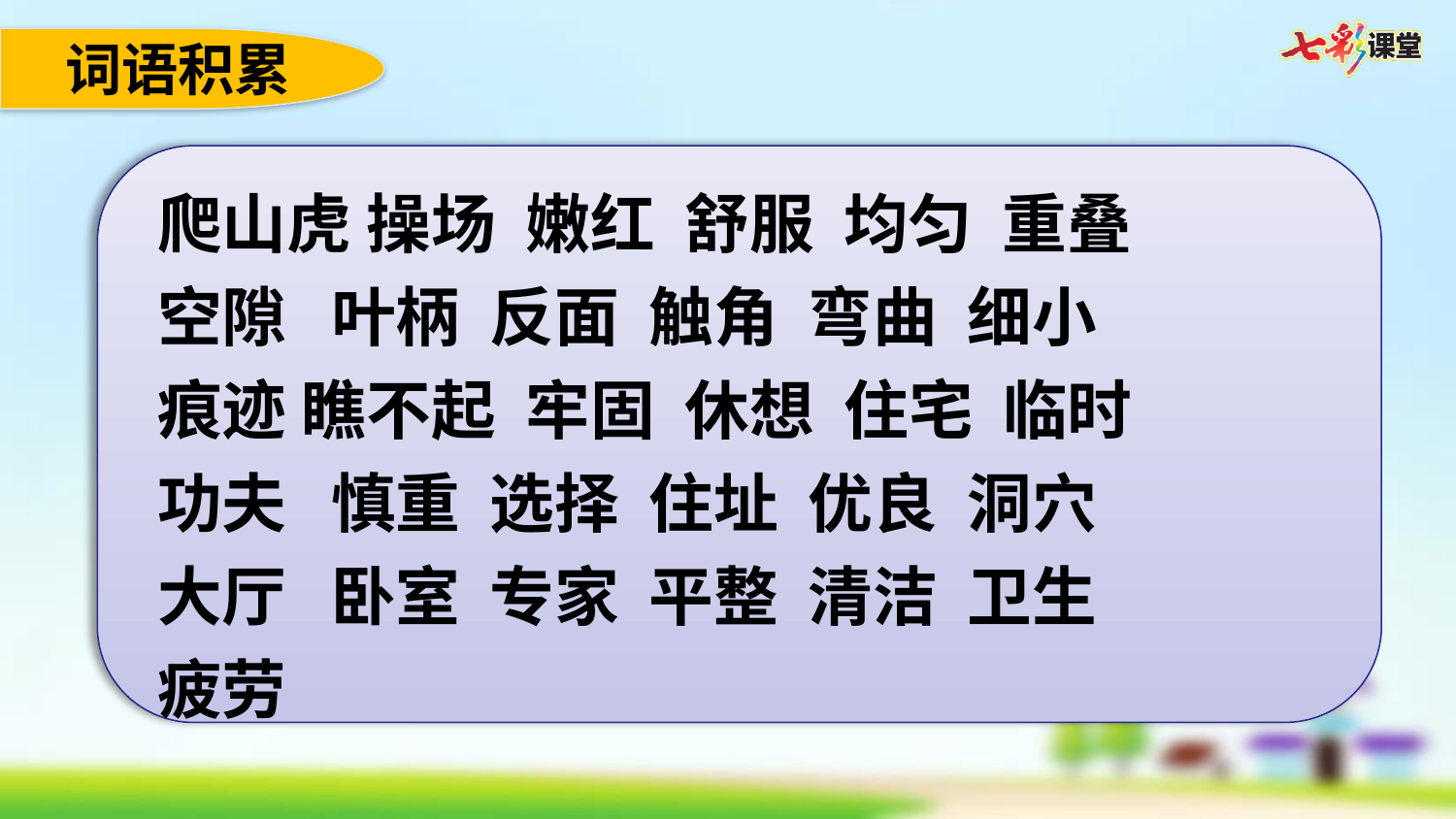

词语积累

爬山虎 操场  嫩红  舒服  均匀  重叠
空隙   叶柄  反面  触角  弯曲  细小
痕迹 瞧不起  牢固  休想  住宅  临时
功夫   慎重  选择  住址  优良  洞穴
大厅   卧室  专家  平整  清洁  卫生
疲劳